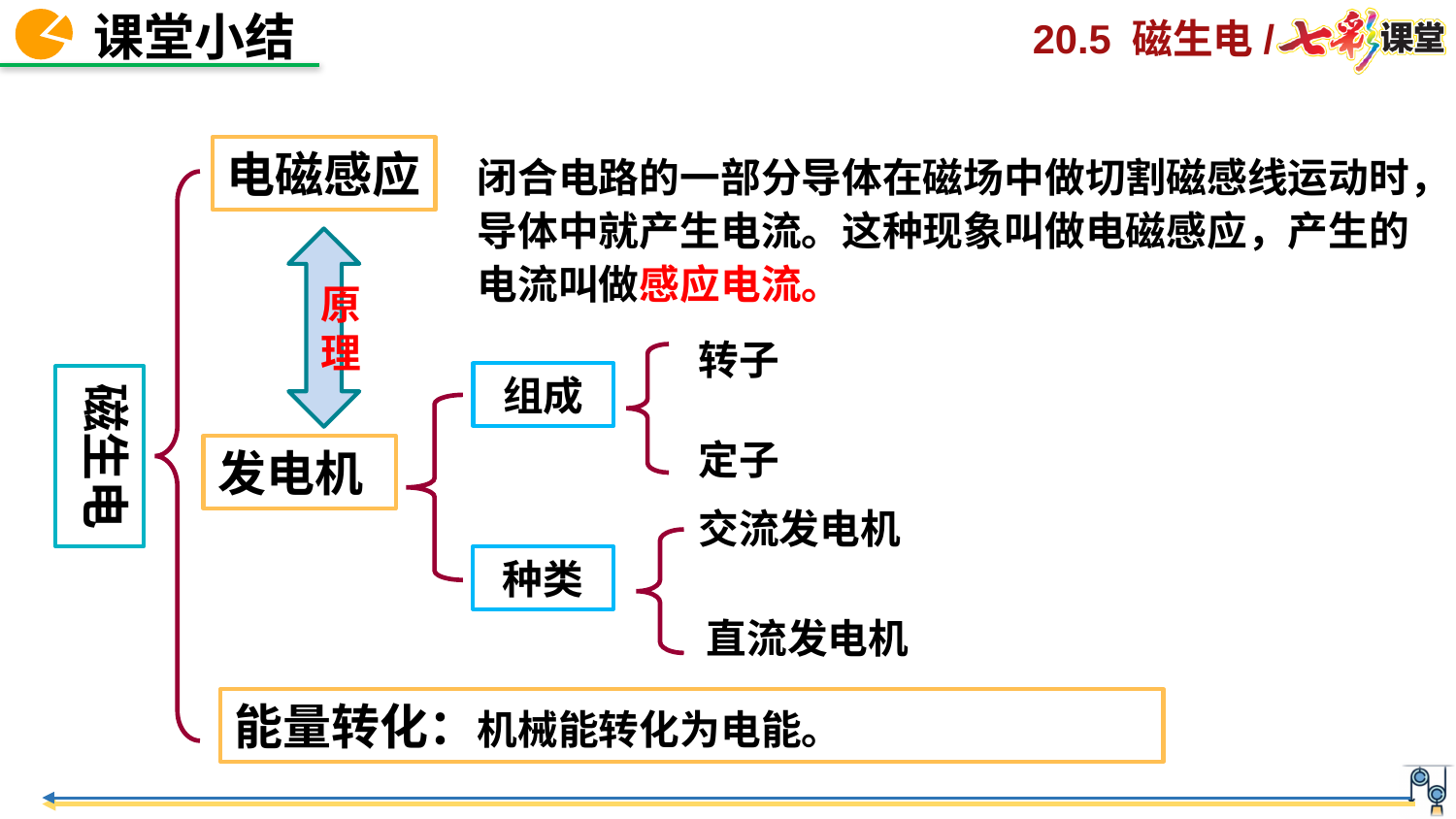

电磁感应
闭合电路的一部分导体在磁场中做切割磁感线运动时，导体中就产生电流。这种现象叫做电磁感应，产生的电流叫做感应电流。

原理
转子

组成
磁生电

定子
发电机
交流发电机

种类
直流发电机
能量转化：机械能转化为电能。